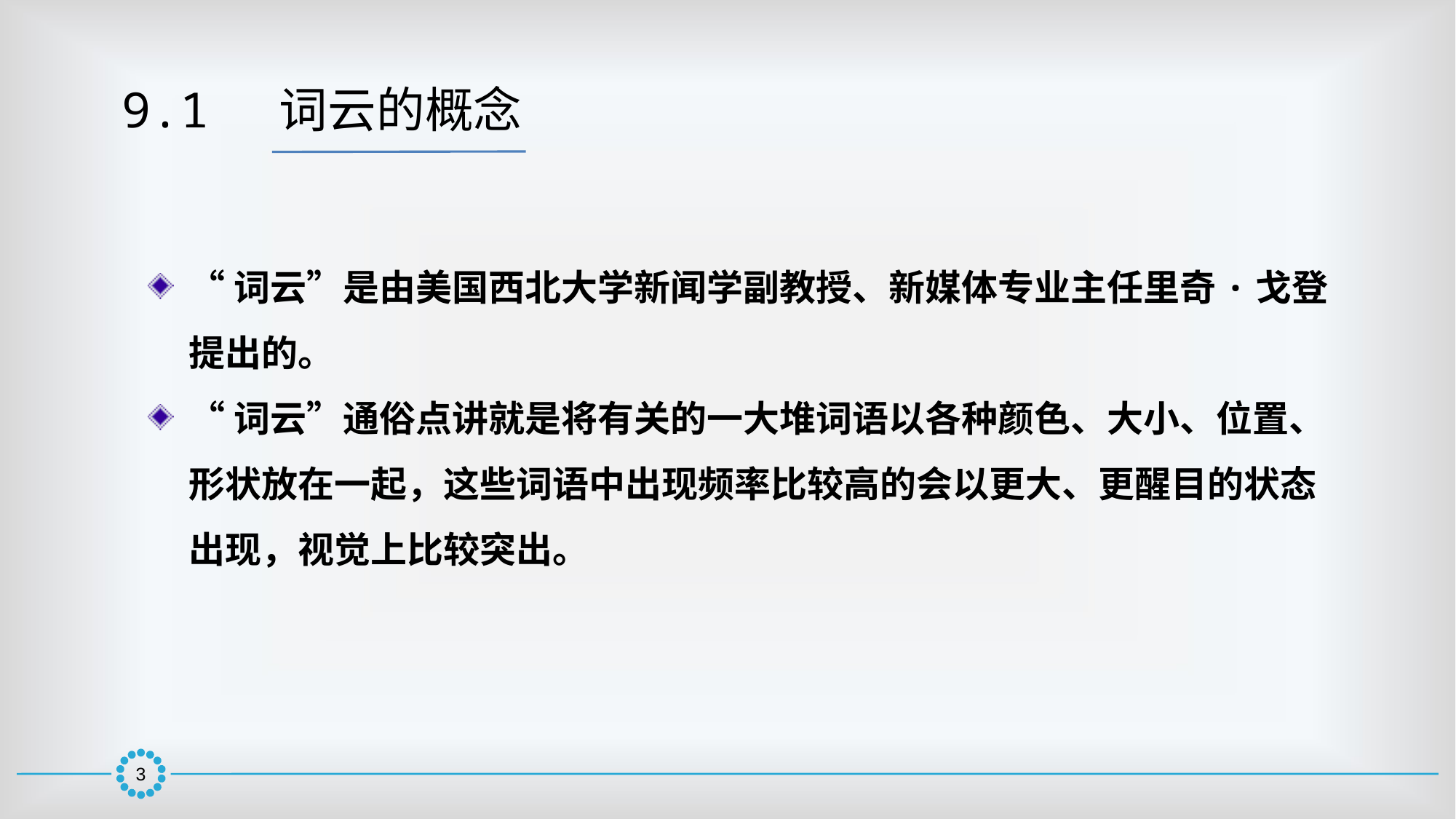

9.1  词云的概念

“词云”是由美国西北大学新闻学副教授、新媒体专业主任里奇·戈登提出的。
“词云”通俗点讲就是将有关的一大堆词语以各种颜色、大小、位置、形状放在一起，这些词语中出现频率比较高的会以更大、更醒目的状态出现，视觉上比较突出。

3